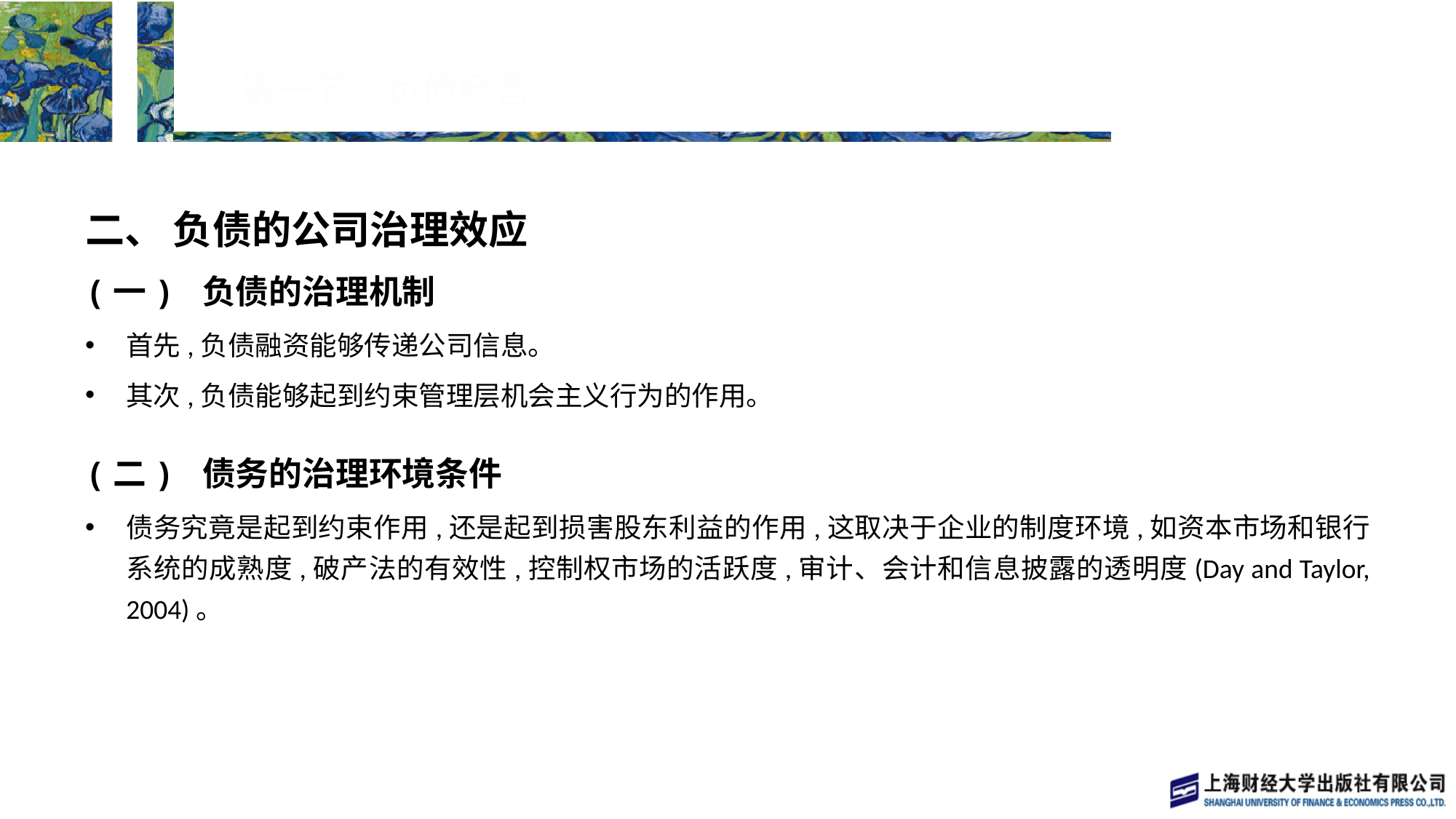

# 第一节　负债经营
二、 负债的公司治理效应
(一) 负债的治理机制
首先,负债融资能够传递公司信息。
其次,负债能够起到约束管理层机会主义行为的作用。
(二) 债务的治理环境条件
债务究竟是起到约束作用,还是起到损害股东利益的作用,这取决于企业的制度环境,如资本市场和银行系统的成熟度,破产法的有效性,控制权市场的活跃度,审计、会计和信息披露的透明度(Day and Taylor, 2004)。